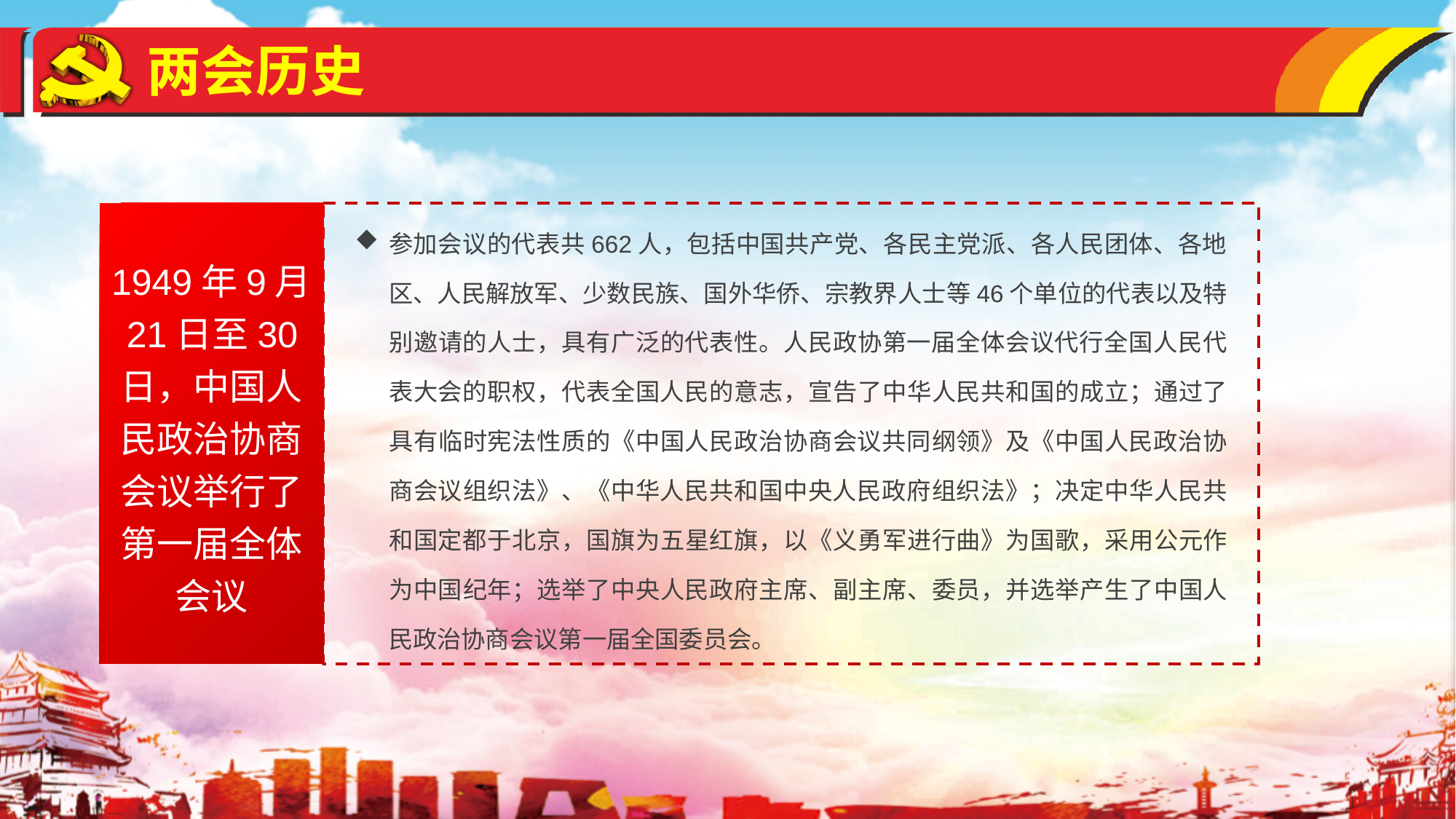

两会历史
1949年9月
 21日至30日，中国人民政治协商会议举行了第一届全体会议

参加会议的代表共662人，包括中国共产党、各民主党派、各人民团体、各地区、人民解放军、少数民族、国外华侨、宗教界人士等46个单位的代表以及特别邀请的人士，具有广泛的代表性。人民政协第一届全体会议代行全国人民代表大会的职权，代表全国人民的意志，宣告了中华人民共和国的成立；通过了具有临时宪法性质的《中国人民政治协商会议共同纲领》及《中国人民政治协商会议组织法》、《中华人民共和国中央人民政府组织法》；决定中华人民共和国定都于北京，国旗为五星红旗，以《义勇军进行曲》为国歌，采用公元作为中国纪年；选举了中央人民政府主席、副主席、委员，并选举产生了中国人民政治协商会议第一届全国委员会。